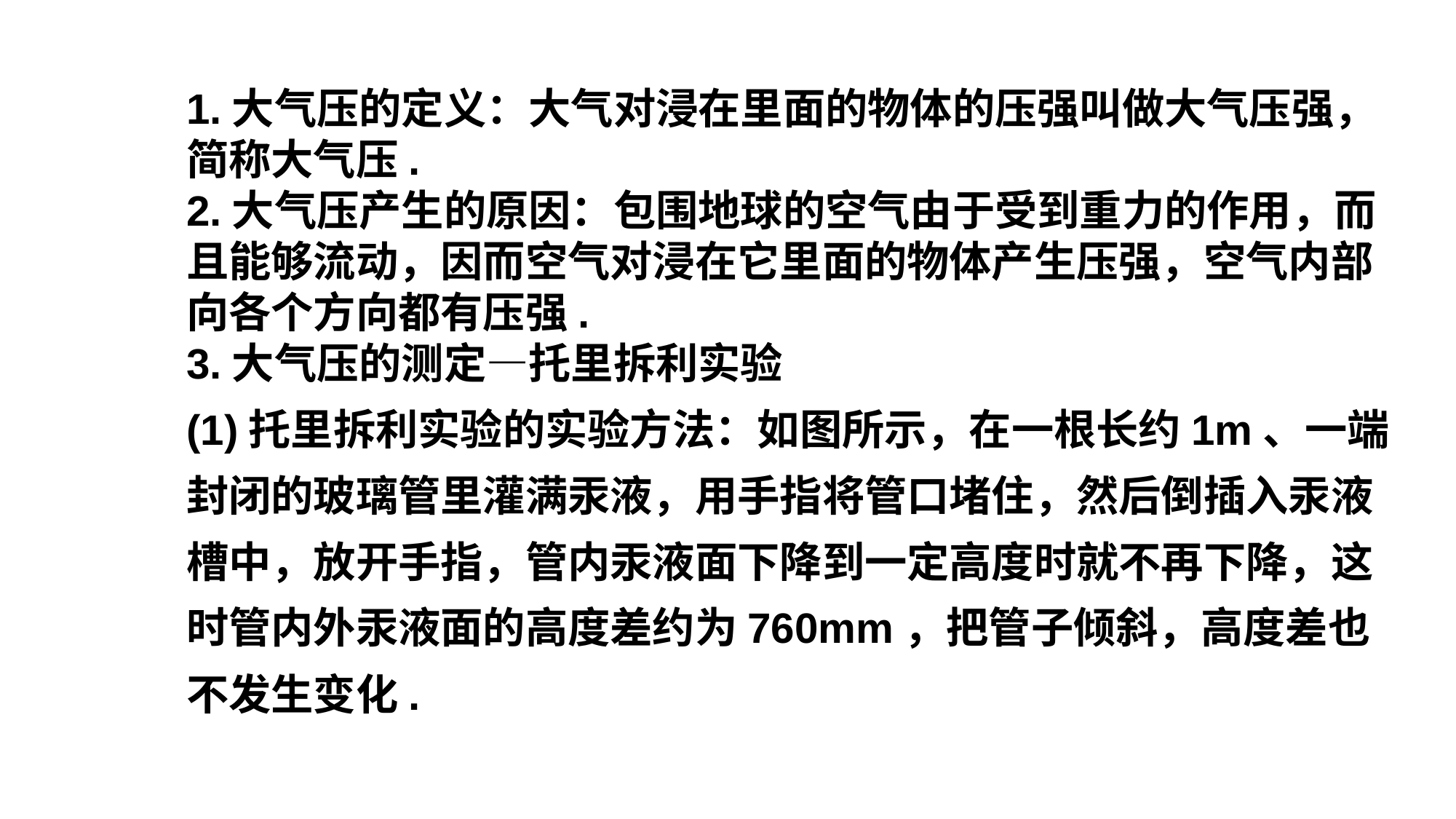

1.大气压的定义：大气对浸在里面的物体的压强叫做大气压强，简称大气压.
2.大气压产生的原因：包围地球的空气由于受到重力的作用，而且能够流动，因而空气对浸在它里面的物体产生压强，空气内部向各个方向都有压强.
3.大气压的测定—托里拆利实验
(1)托里拆利实验的实验方法：如图所示，在一根长约1m、一端封闭的玻璃管里灌满汞液，用手指将管口堵住，然后倒插入汞液槽中，放开手指，管内汞液面下降到一定高度时就不再下降，这时管内外汞液面的高度差约为760mm，把管子倾斜，高度差也不发生变化.